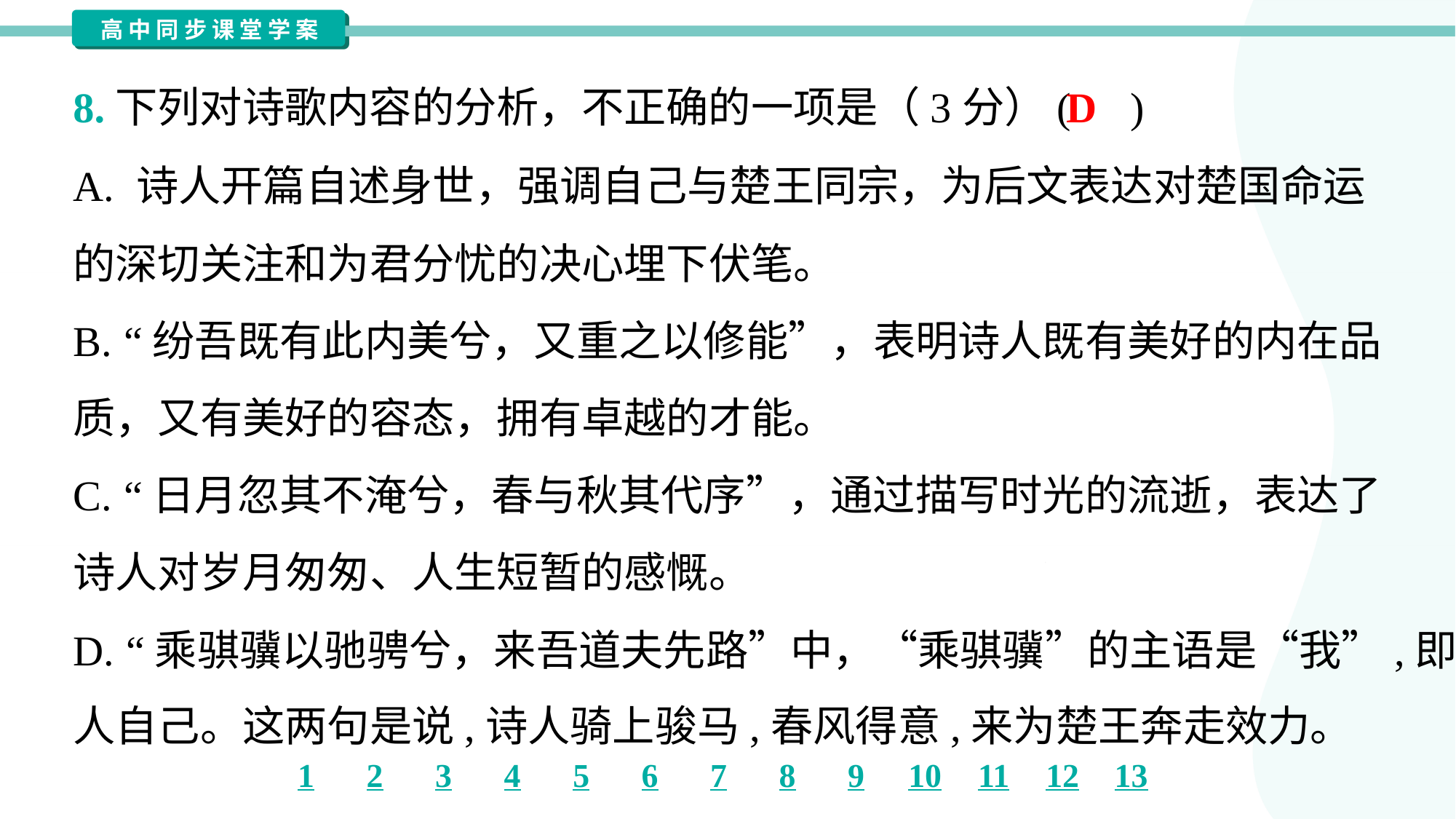

D
8.下列对诗歌内容的分析，不正确的一项是（3分）(     )
A. 诗人开篇自述身世，强调自己与楚王同宗，为后文表达对楚国命运
的深切关注和为君分忧的决心埋下伏笔。
B. “纷吾既有此内美兮，又重之以修能”，表明诗人既有美好的内在品
质，又有美好的容态，拥有卓越的才能。
C. “日月忽其不淹兮，春与秋其代序”，通过描写时光的流逝，表达了
诗人对岁月匆匆、人生短暂的感慨。
D. “乘骐骥以驰骋兮，来吾道夫先路”中，“乘骐骥”的主语是“我”,即诗
人自己。这两句是说,诗人骑上骏马,春风得意,来为楚王奔走效力。